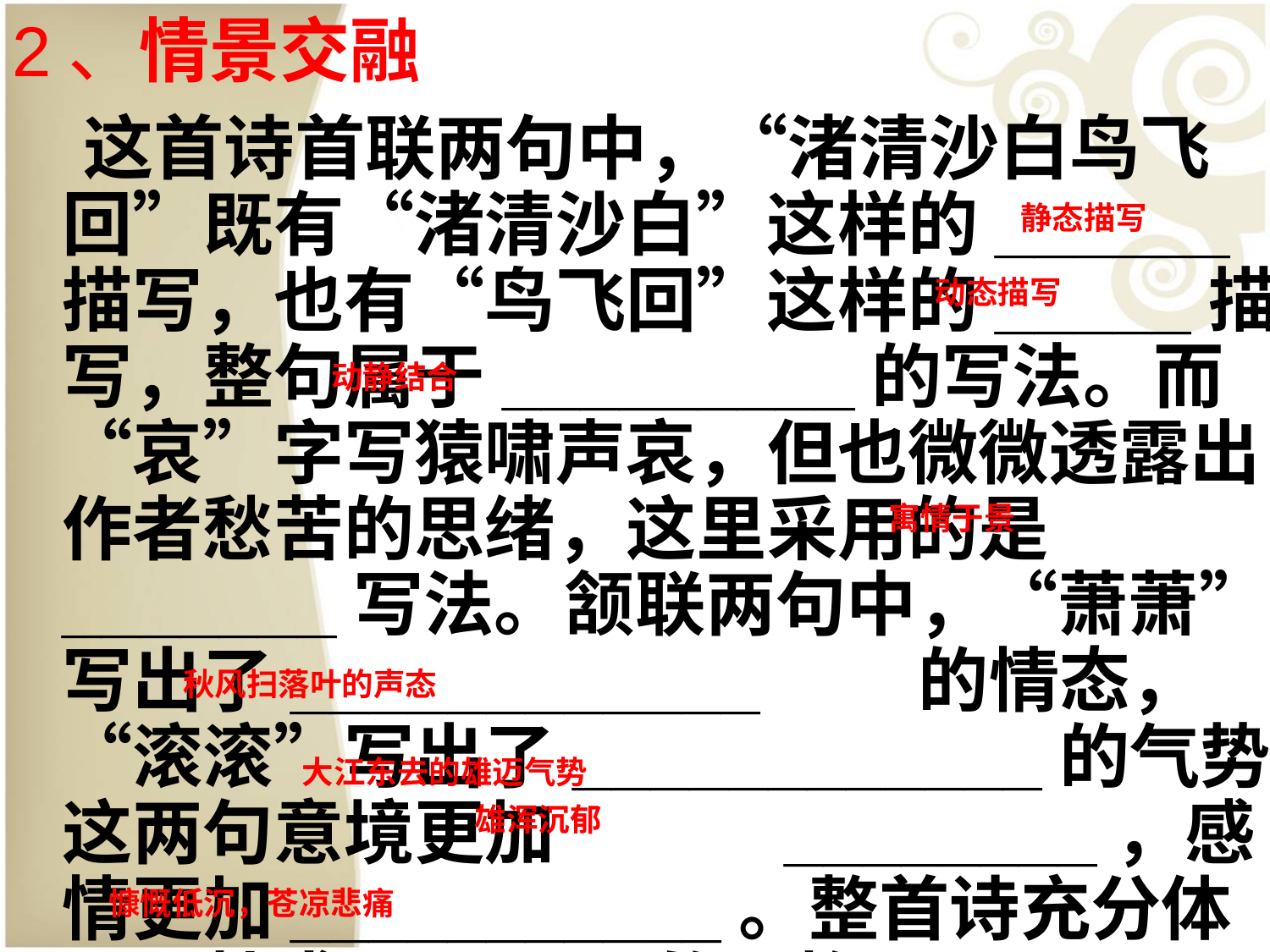

2、情景交融
　这首诗首联两句中，“渚清沙白鸟飞回”既有“渚清沙白”这样的______描写，也有“鸟飞回”这样的_____描写，整句属于_________的写法。而“哀”字写猿啸声哀，但也微微透露出作者愁苦的思绪，这里采用的是_______写法。颔联两句中，“萧萧”写出了____________　　的情态，“滚滚”写出了____________的气势，这两句意境更加　　　________，感情更加___________。整首诗充分体现了杜甫_______的风格。

静态描写
动态描写
动静结合
寓情于景
秋风扫落叶的声态
大江东去的雄迈气势
雄浑沉郁
慷慨低沉，苍凉悲痛
沉郁顿挫